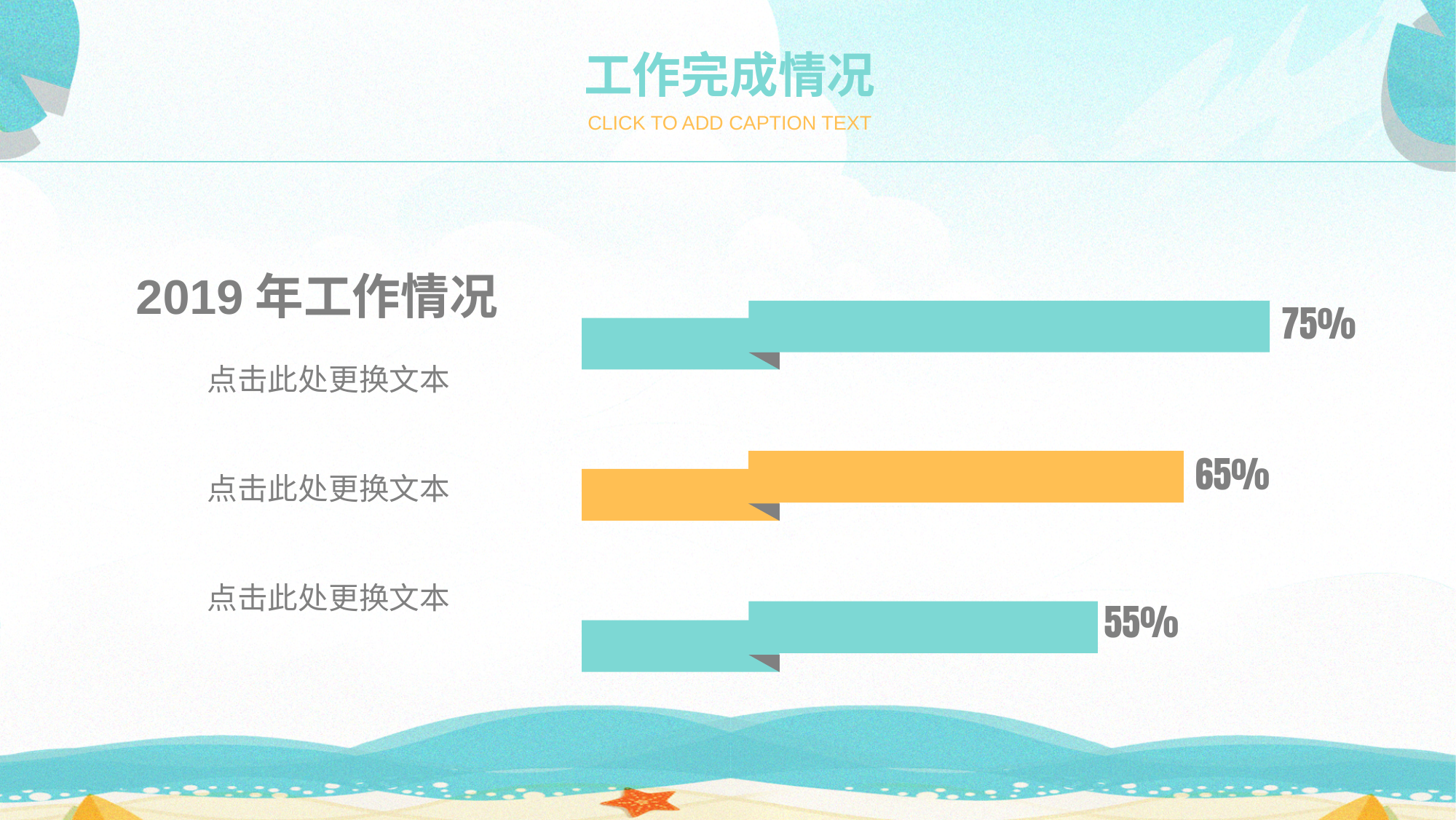

工作完成情况
CLICK TO ADD CAPTION TEXT
2019年工作情况
75%

点击此处更换文本

点击此处更换文本

点击此处更换文本

65%

55%